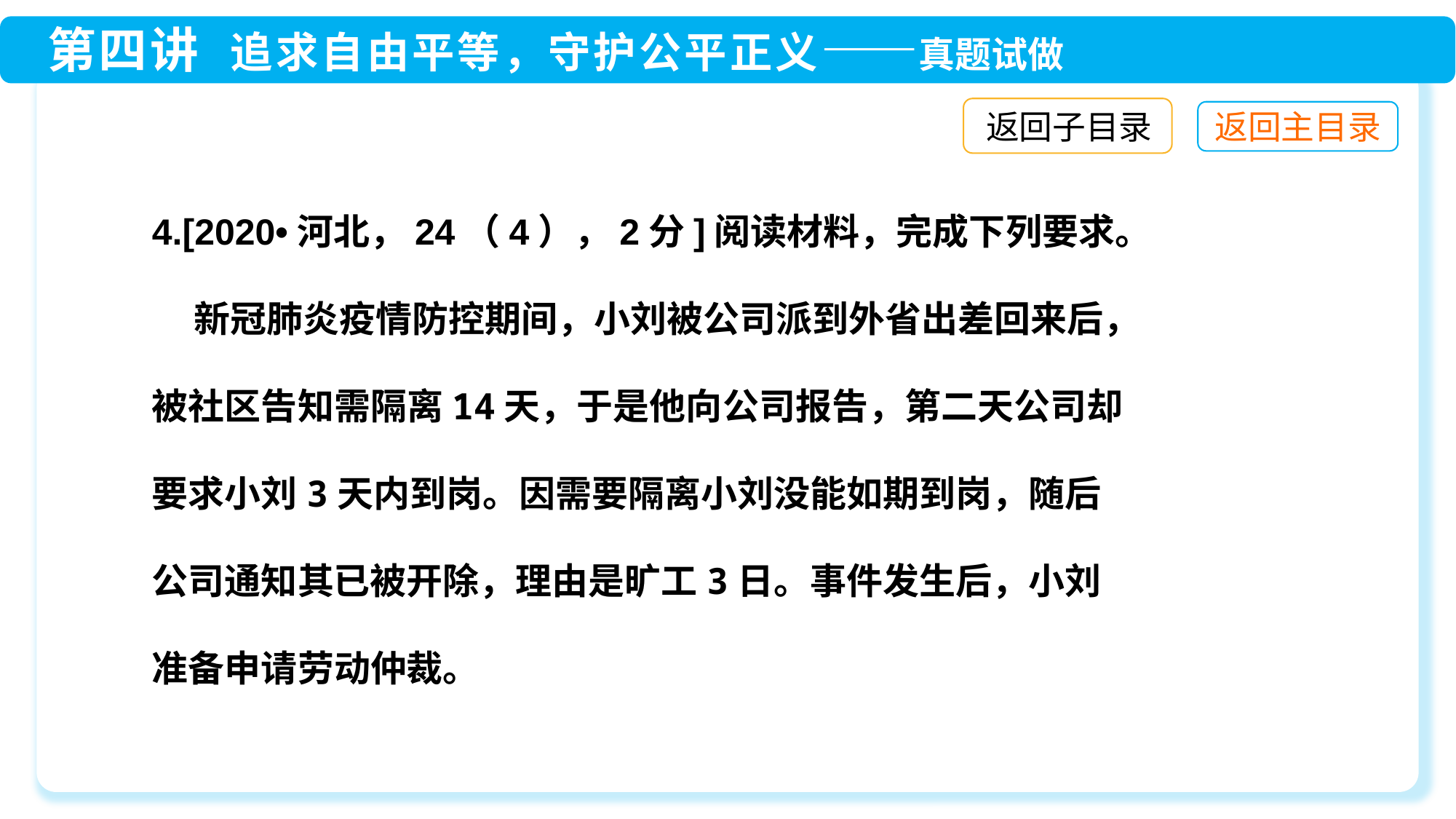

返回子目录

4.[2020•河北，24（4），2分]阅读材料，完成下列要求。
    新冠肺炎疫情防控期间，小刘被公司派到外省出差回来后，被社区告知需隔离14天，于是他向公司报告，第二天公司却要求小刘3天内到岗。因需要隔离小刘没能如期到岗，随后公司通知其已被开除，理由是旷工3日。事件发生后，小刘准备申请劳动仲裁。